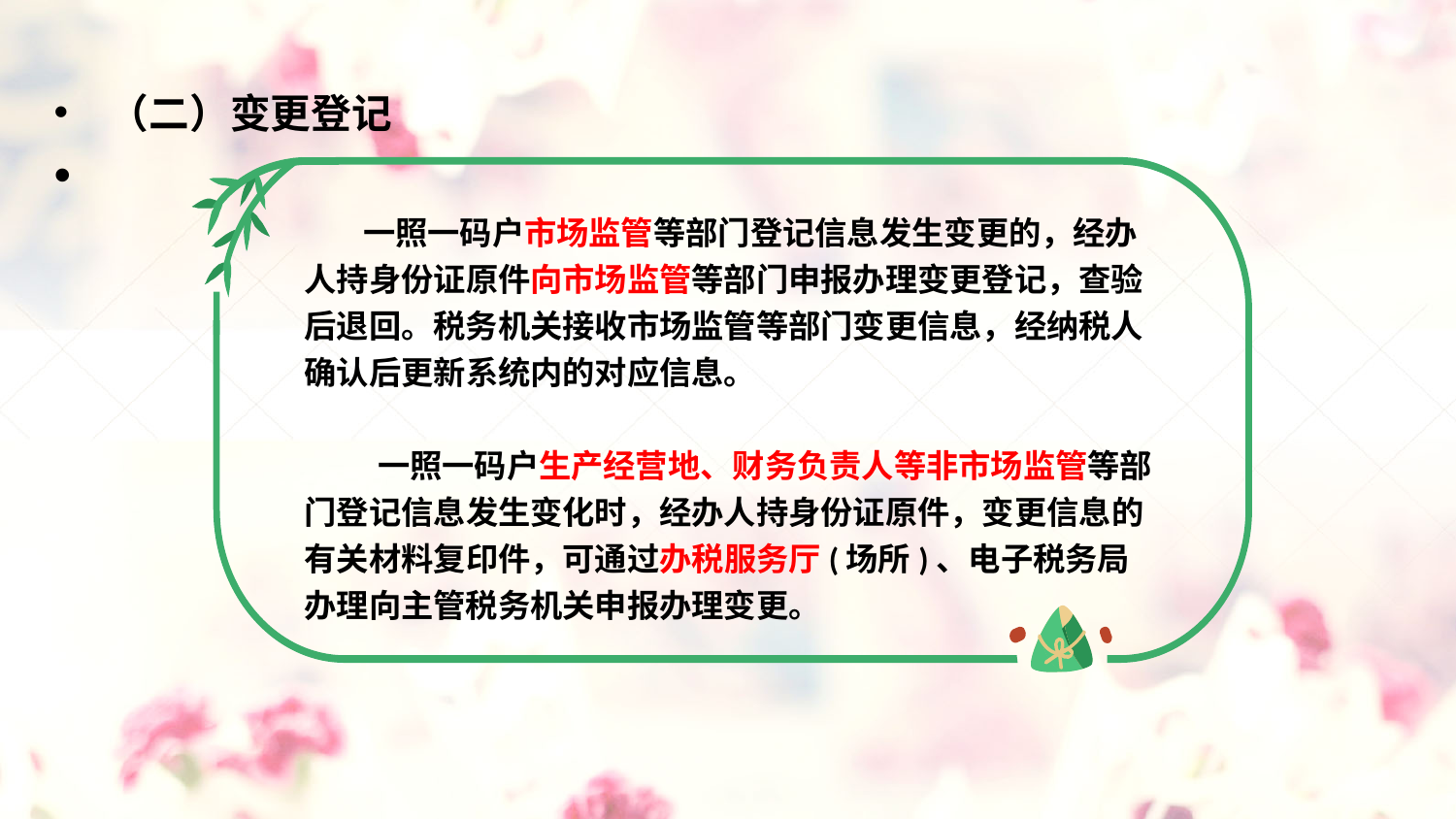

（二）变更登记

       一照一码户市场监管等部门登记信息发生变更的，经办人持身份证原件向市场监管等部门申报办理变更登记，查验后退回。税务机关接收市场监管等部门变更信息，经纳税人确认后更新系统内的对应信息。

         一照一码户生产经营地、财务负责人等非市场监管等部门登记信息发生变化时，经办人持身份证原件，变更信息的有关材料复印件，可通过办税服务厅(场所)、电子税务局办理向主管税务机关申报办理变更。